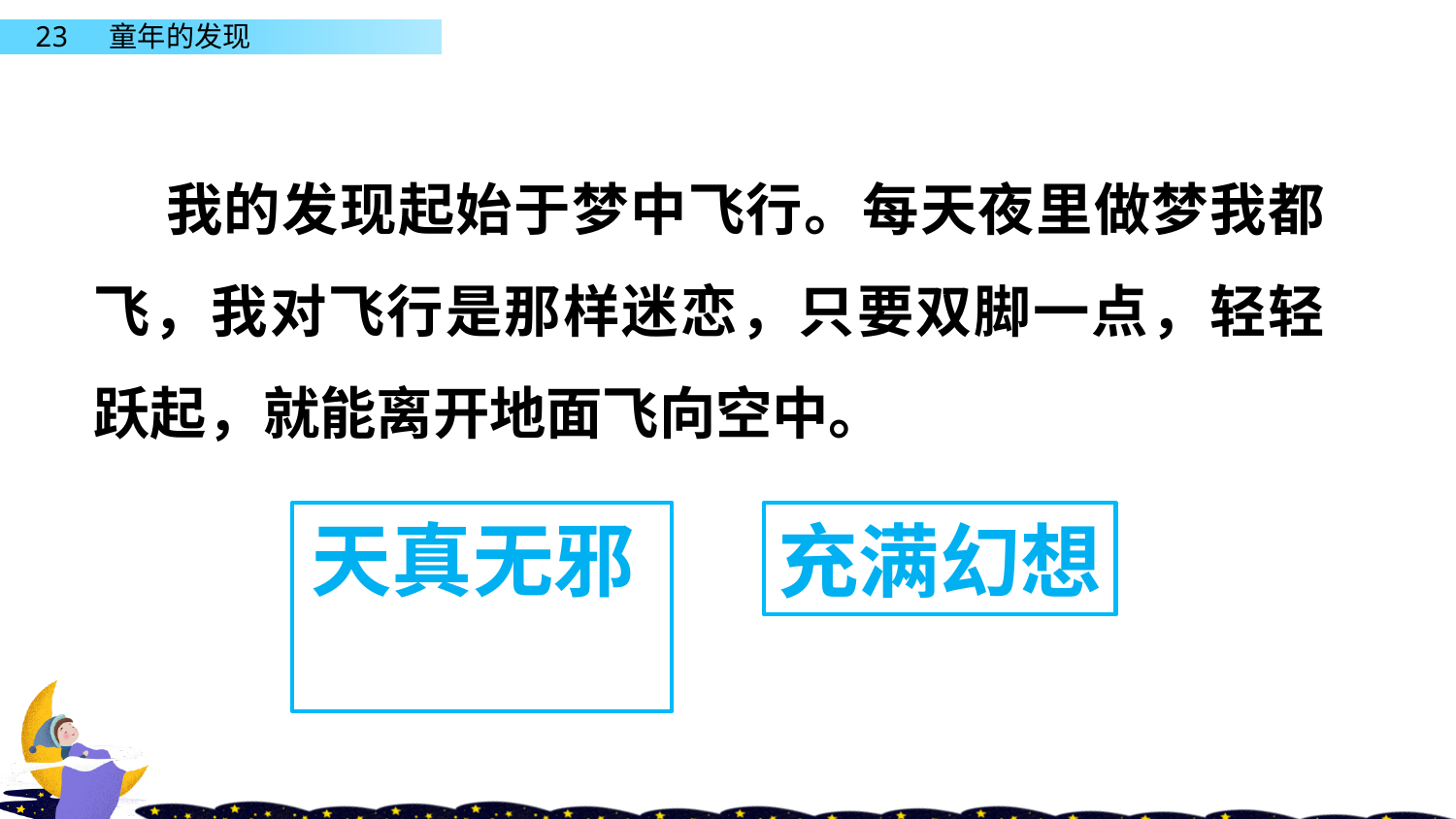

我的发现起始于梦中飞行。每天夜里做梦我都飞，我对飞行是那样迷恋，只要双脚一点，轻轻跃起，就能离开地面飞向空中。
天真无邪
充满幻想